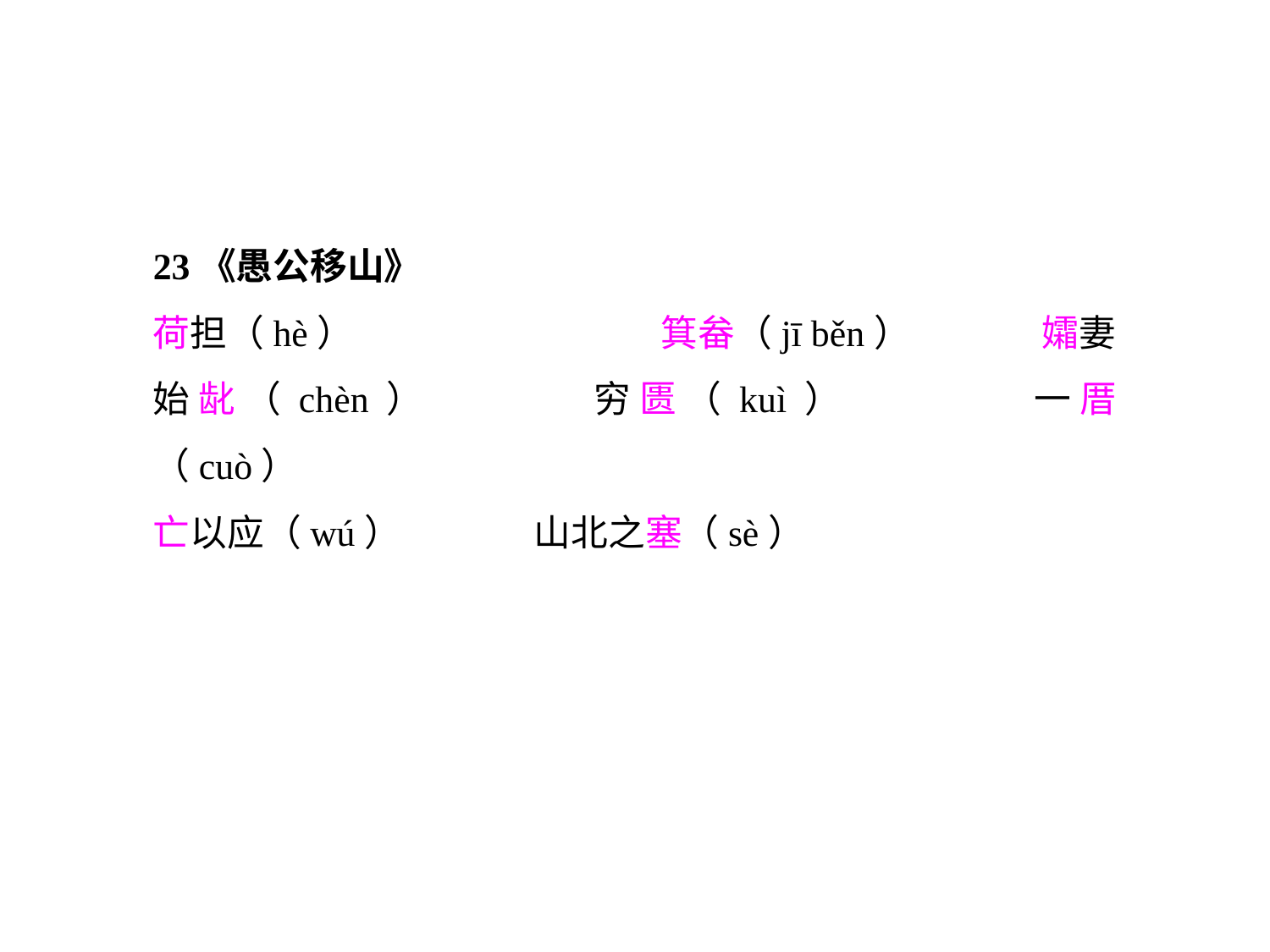

23《愚公移山》
荷担（hè）			箕畚（jī běn）		孀妻
始龀（chèn）		穷匮（kuì）		一厝（cuò）
亡以应（wú）		山北之塞（sè）